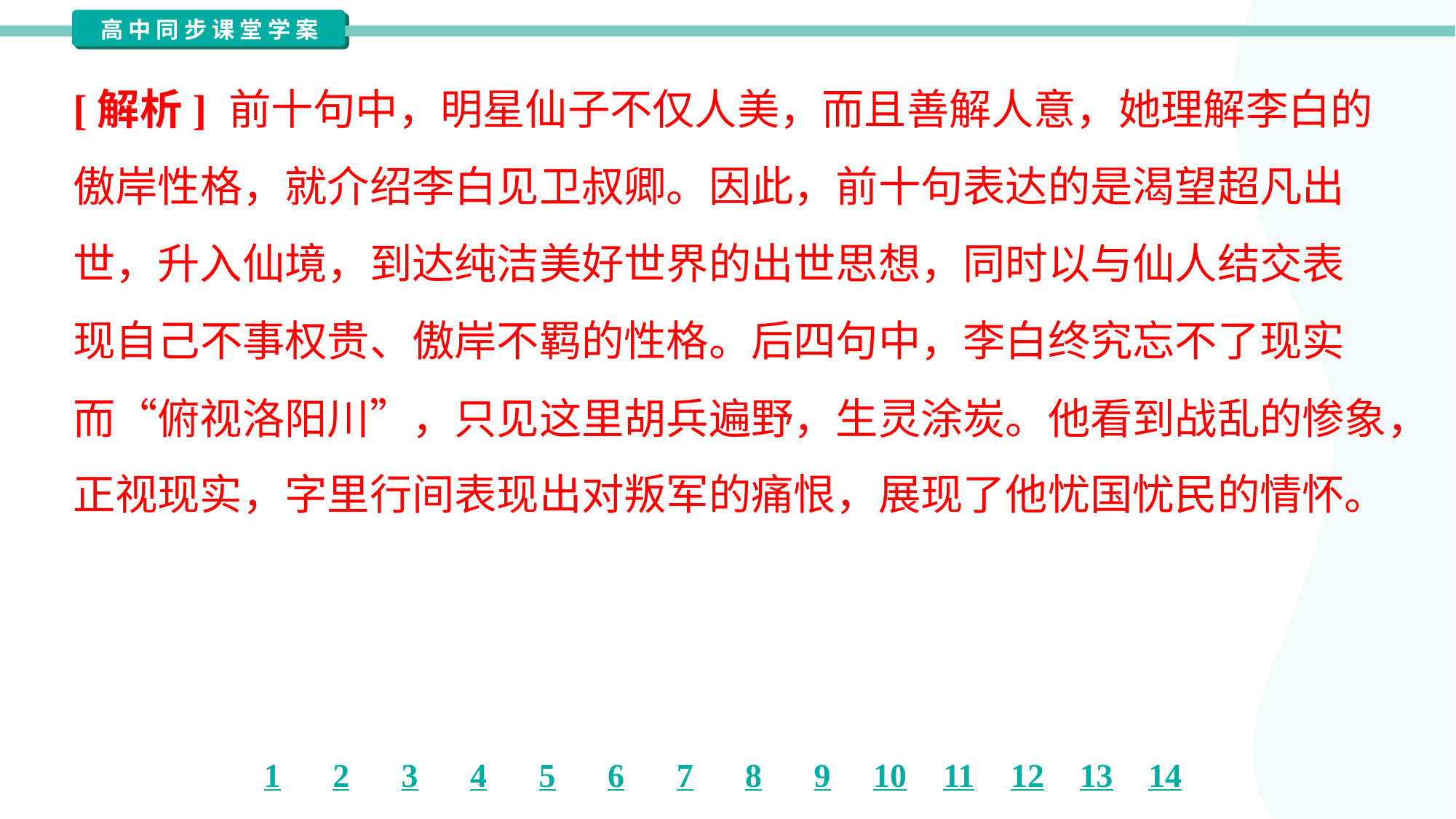

[解析] 前十句中，明星仙子不仅人美，而且善解人意，她理解李白的
傲岸性格，就介绍李白见卫叔卿。因此，前十句表达的是渴望超凡出
世，升入仙境，到达纯洁美好世界的出世思想，同时以与仙人结交表
现自己不事权贵、傲岸不羁的性格。后四句中，李白终究忘不了现实
而“俯视洛阳川”，只见这里胡兵遍野，生灵涂炭。他看到战乱的惨象，
正视现实，字里行间表现出对叛军的痛恨，展现了他忧国忧民的情怀。